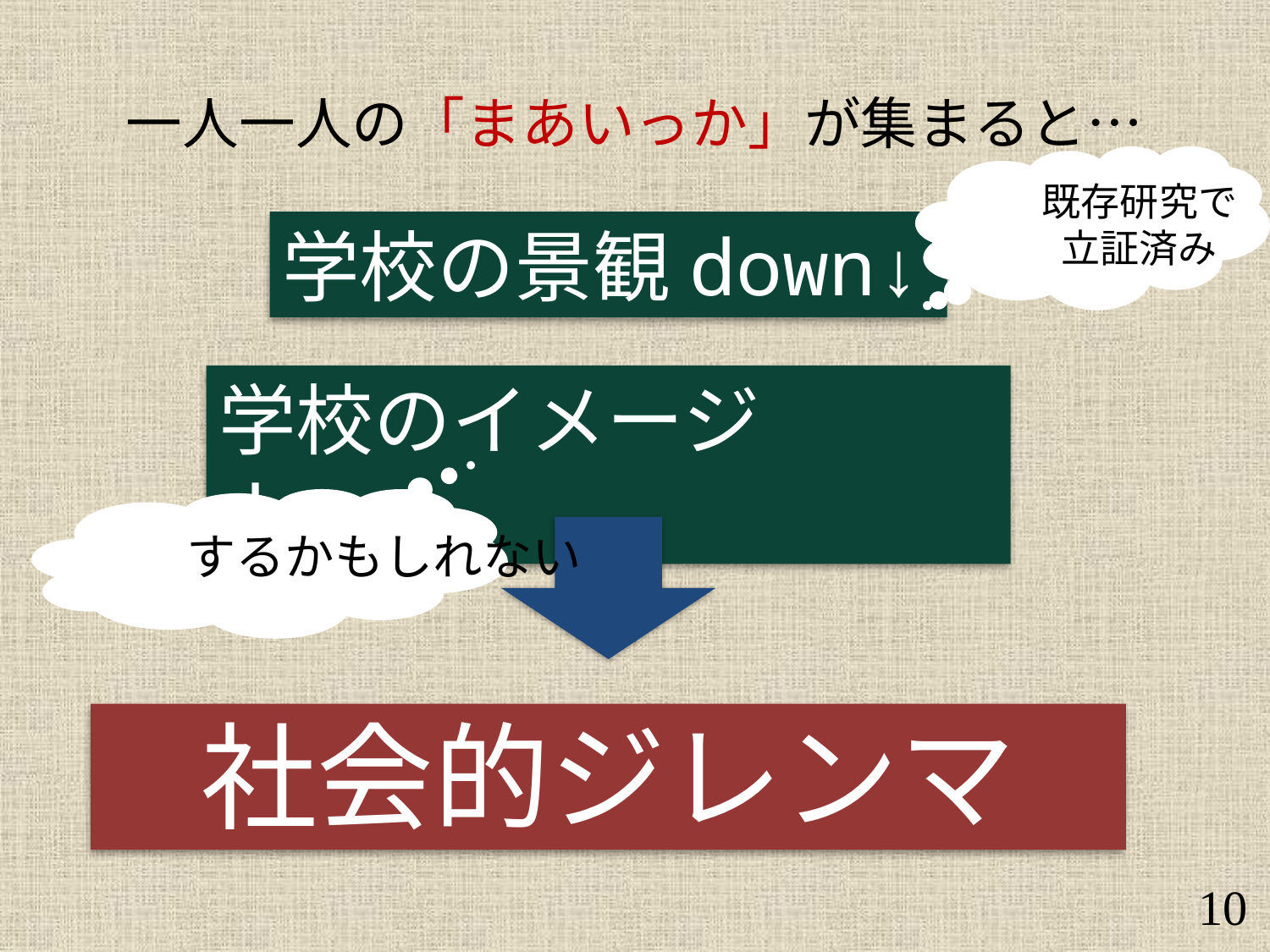

一人一人の「まあいっか」が集まると…
　　既存研究で
　　立証済み
学校の景観down↓
学校のイメージdown↓

　するかもしれない
社会的ジレンマ
10